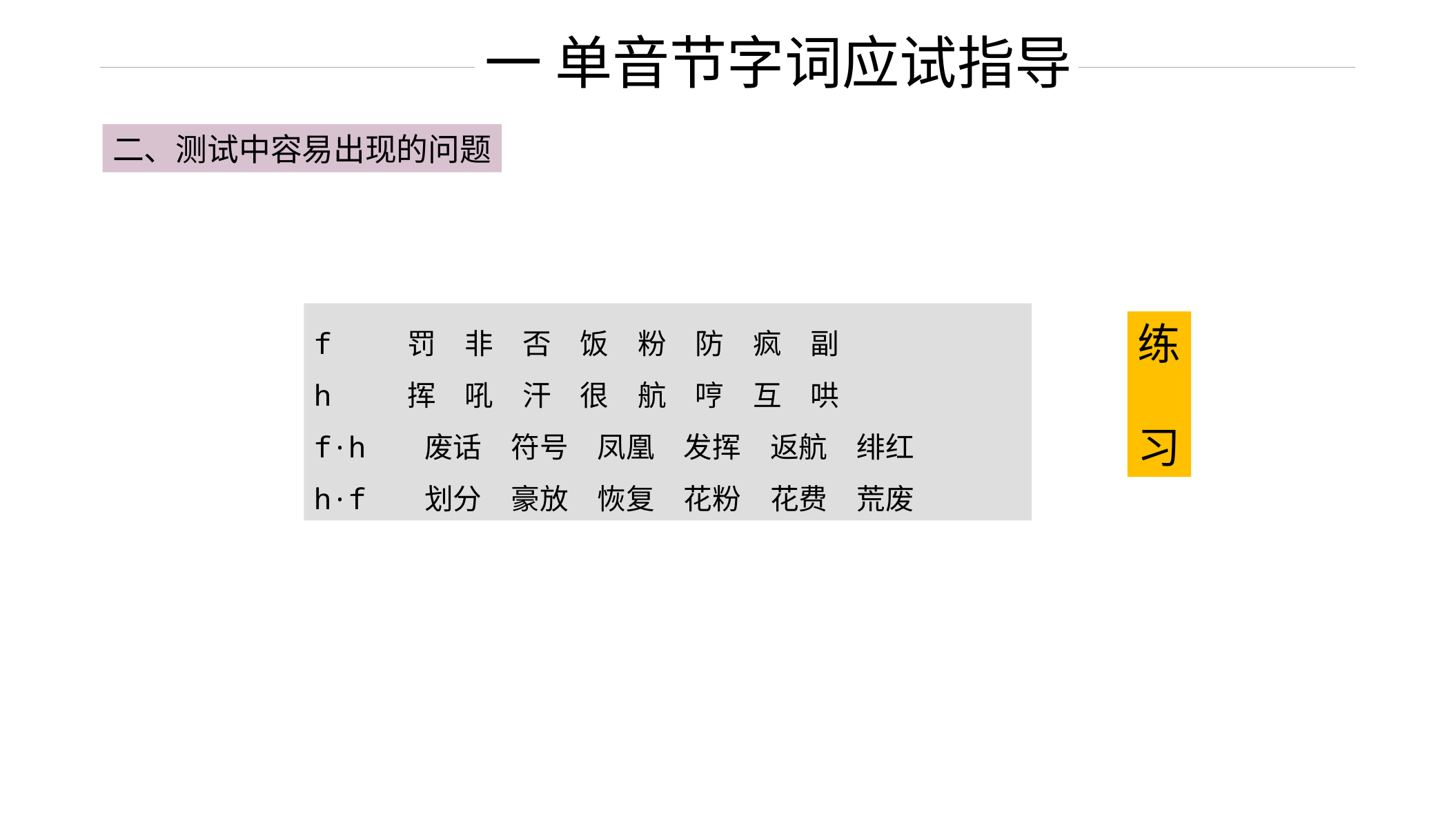

一 单音节字词应试指导
二、测试中容易出现的问题
f    罚　非　否　饭　粉　防　疯　副
h    挥　吼　汗　很　航　哼　互　哄
f·h   废话　符号　凤凰　发挥　返航　绯红
h·f   划分　豪放　恢复　花粉　花费　荒废
练

习